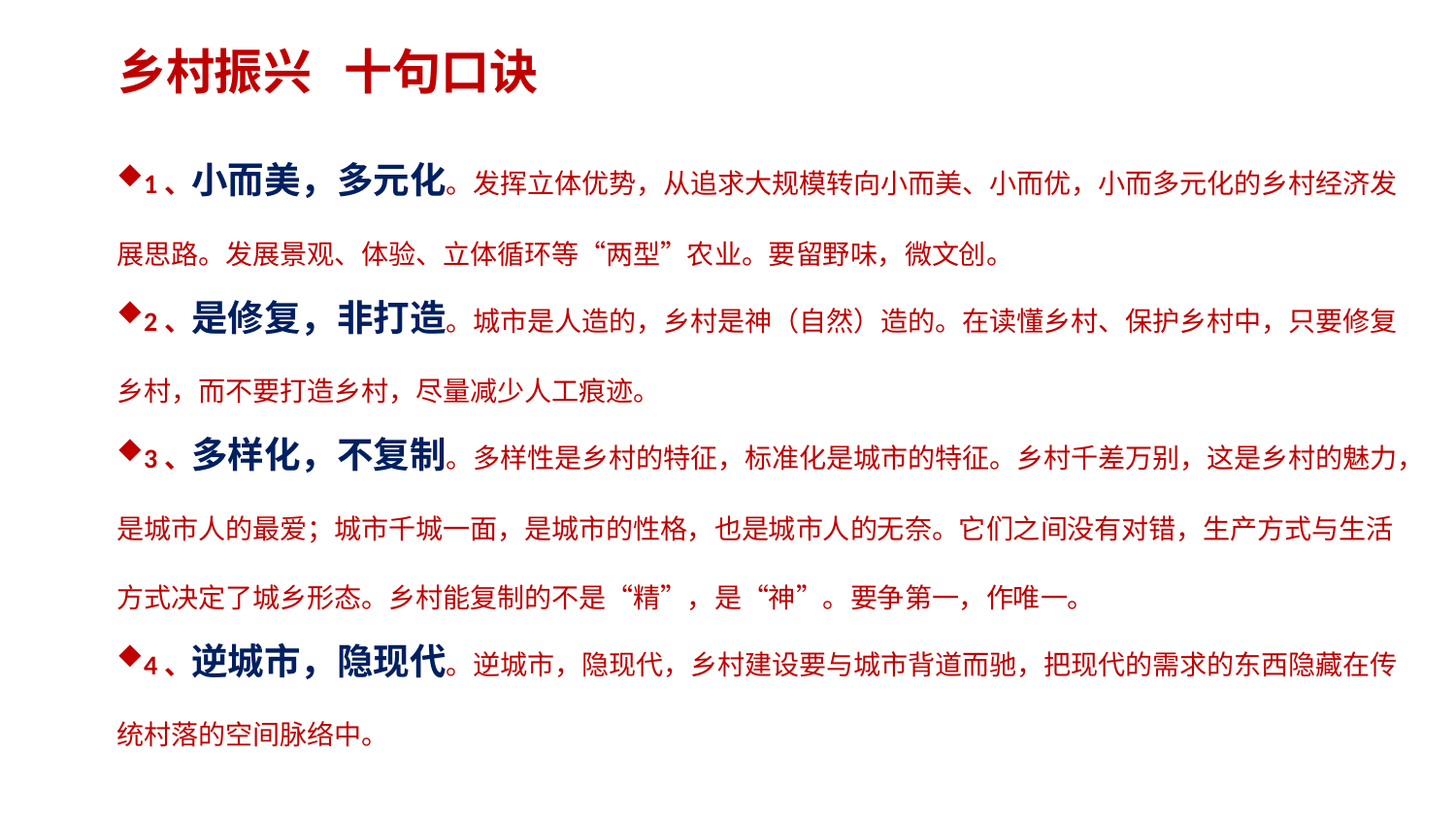

乡村振兴   十句口诀
1、小而美，多元化。发挥立体优势，从追求大规模转向小而美、小而优，小而多元化的乡村经济发展思路。发展景观、体验、立体循环等“两型”农业。要留野味，微文创。
2、是修复，非打造。城市是人造的，乡村是神（自然）造的。在读懂乡村、保护乡村中，只要修复乡村，而不要打造乡村，尽量减少人工痕迹。
3、多样化，不复制。多样性是乡村的特征，标准化是城市的特征。乡村千差万别，这是乡村的魅力，是城市人的最爱；城市千城一面，是城市的性格，也是城市人的无奈。它们之间没有对错，生产方式与生活方式决定了城乡形态。乡村能复制的不是“精”，是“神”。要争第一，作唯一。
4、逆城市，隐现代。逆城市，隐现代，乡村建设要与城市背道而驰，把现代的需求的东西隐藏在传统村落的空间脉络中。